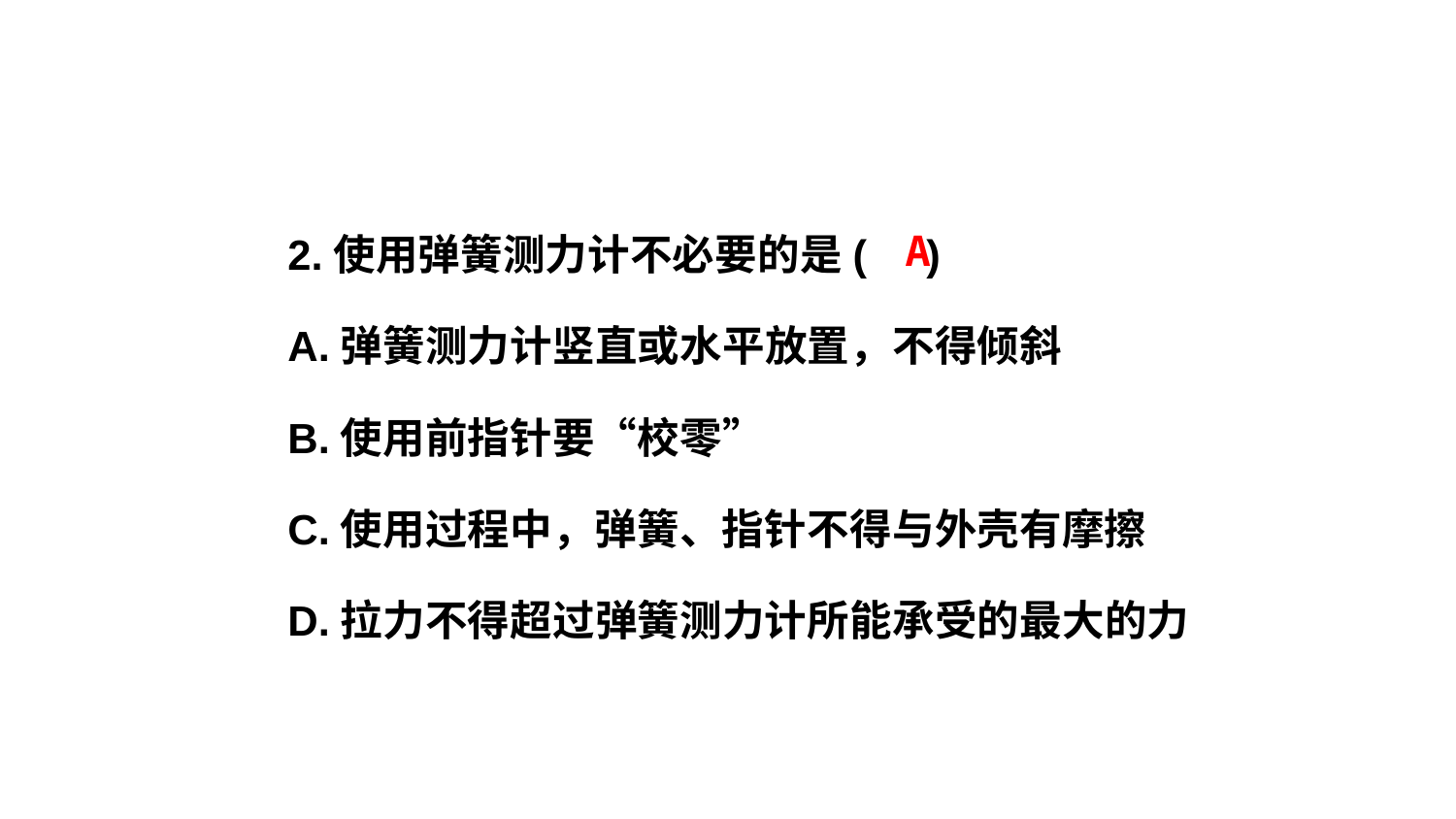

2.使用弹簧测力计不必要的是(     )
A.弹簧测力计竖直或水平放置，不得倾斜
B.使用前指针要“校零”
C.使用过程中，弹簧、指针不得与外壳有摩擦
D.拉力不得超过弹簧测力计所能承受的最大的力
A